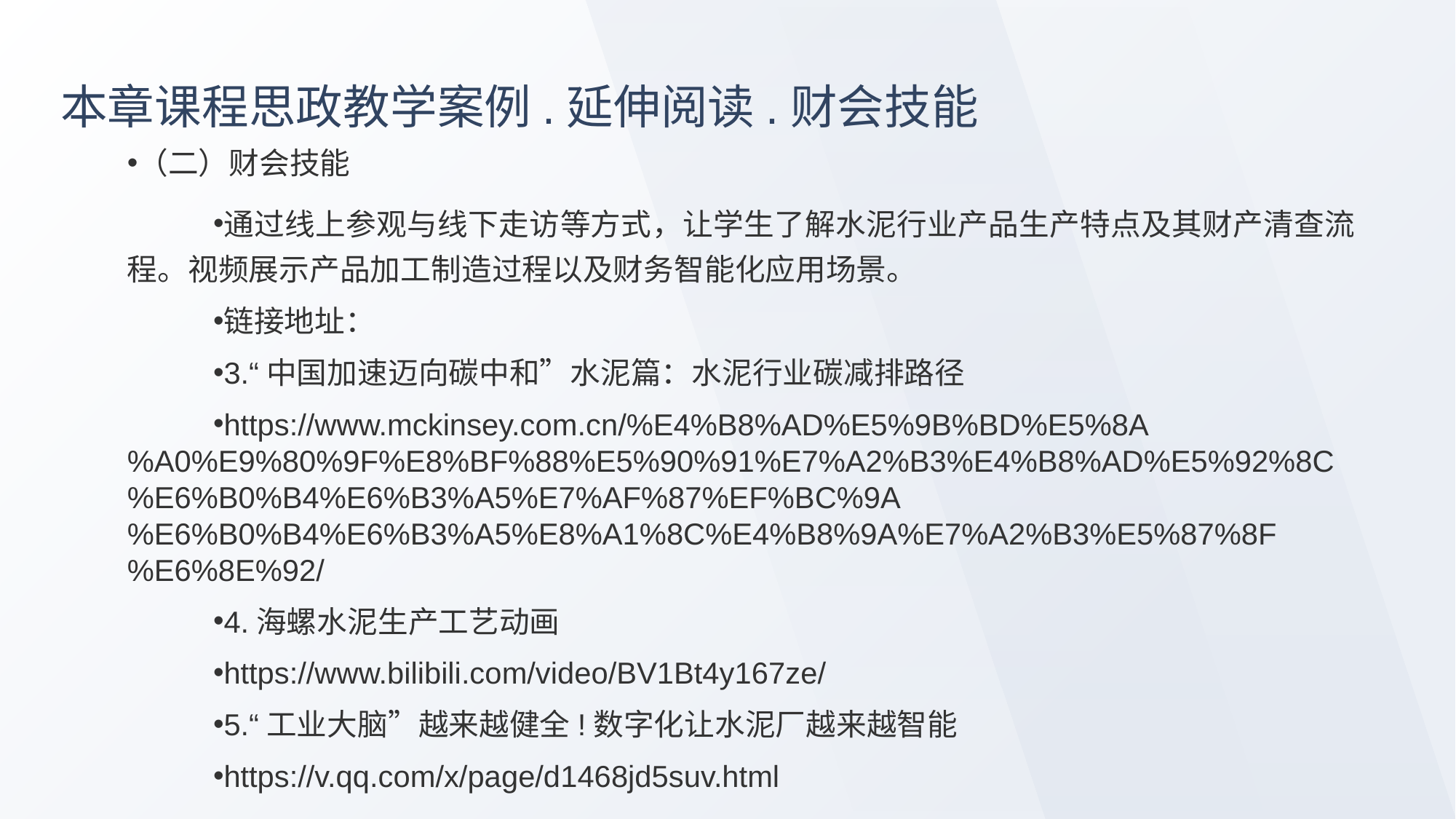

# 本章课程思政教学案例.延伸阅读.财会技能
（二）财会技能
通过线上参观与线下走访等方式，让学生了解水泥行业产品生产特点及其财产清查流程。视频展示产品加工制造过程以及财务智能化应用场景。
链接地址：
3.“中国加速迈向碳中和”水泥篇：水泥行业碳减排路径
https://www.mckinsey.com.cn/%E4%B8%AD%E5%9B%BD%E5%8A%A0%E9%80%9F%E8%BF%88%E5%90%91%E7%A2%B3%E4%B8%AD%E5%92%8C%E6%B0%B4%E6%B3%A5%E7%AF%87%EF%BC%9A%E6%B0%B4%E6%B3%A5%E8%A1%8C%E4%B8%9A%E7%A2%B3%E5%87%8F%E6%8E%92/
4.海螺水泥生产工艺动画
https://www.bilibili.com/video/BV1Bt4y167ze/
5.“工业大脑”越来越健全!数字化让水泥厂越来越智能
https://v.qq.com/x/page/d1468jd5suv.html